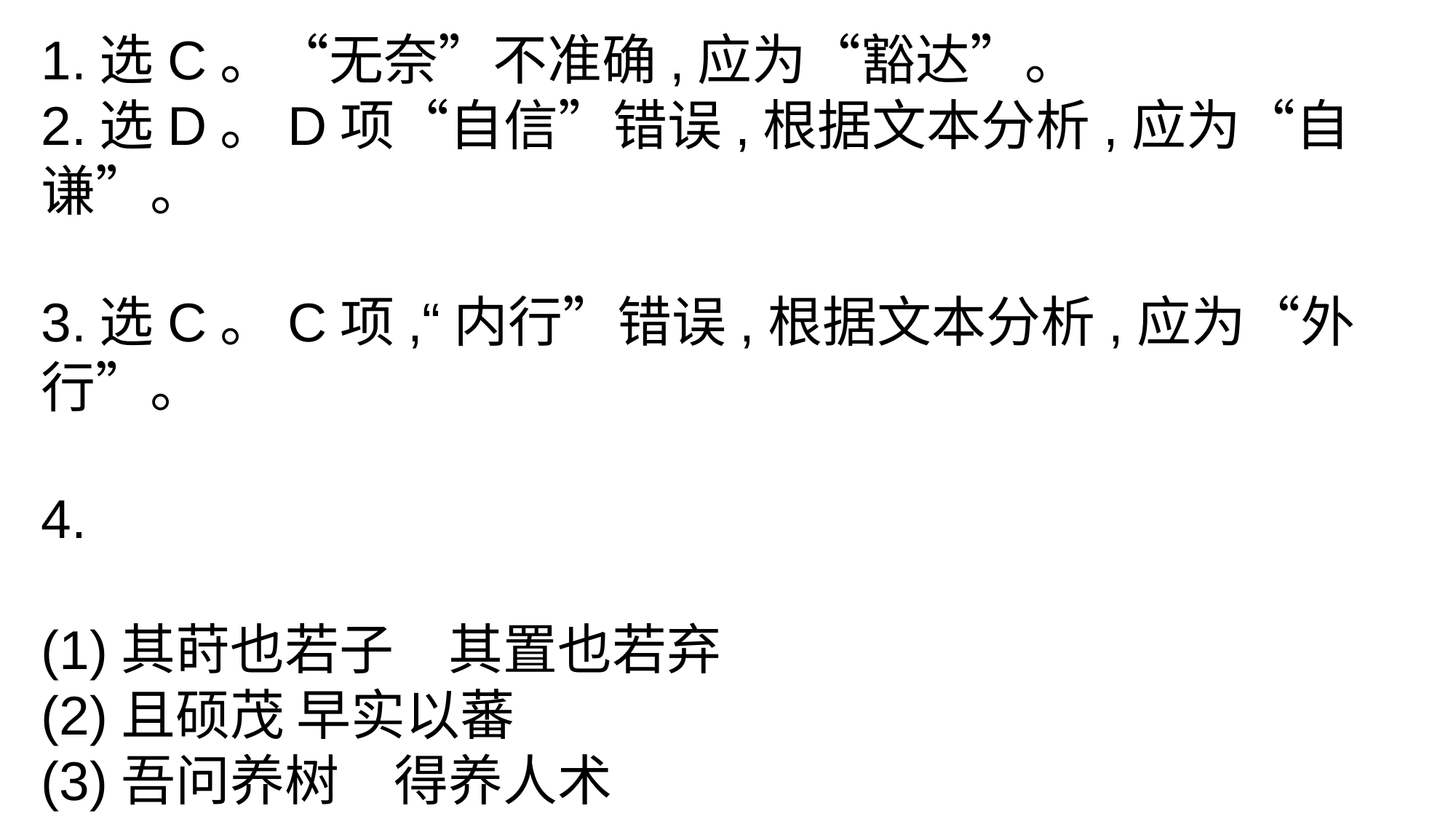

1.选C。“无奈”不准确,应为“豁达”。
2.选D。D项“自信”错误,根据文本分析,应为“自谦”。

3.选C。C项,“内行”错误,根据文本分析,应为“外行”。

4.

(1)其莳也若子　其置也若弃
(2)且硕茂 早实以蕃
(3)吾问养树　得养人术